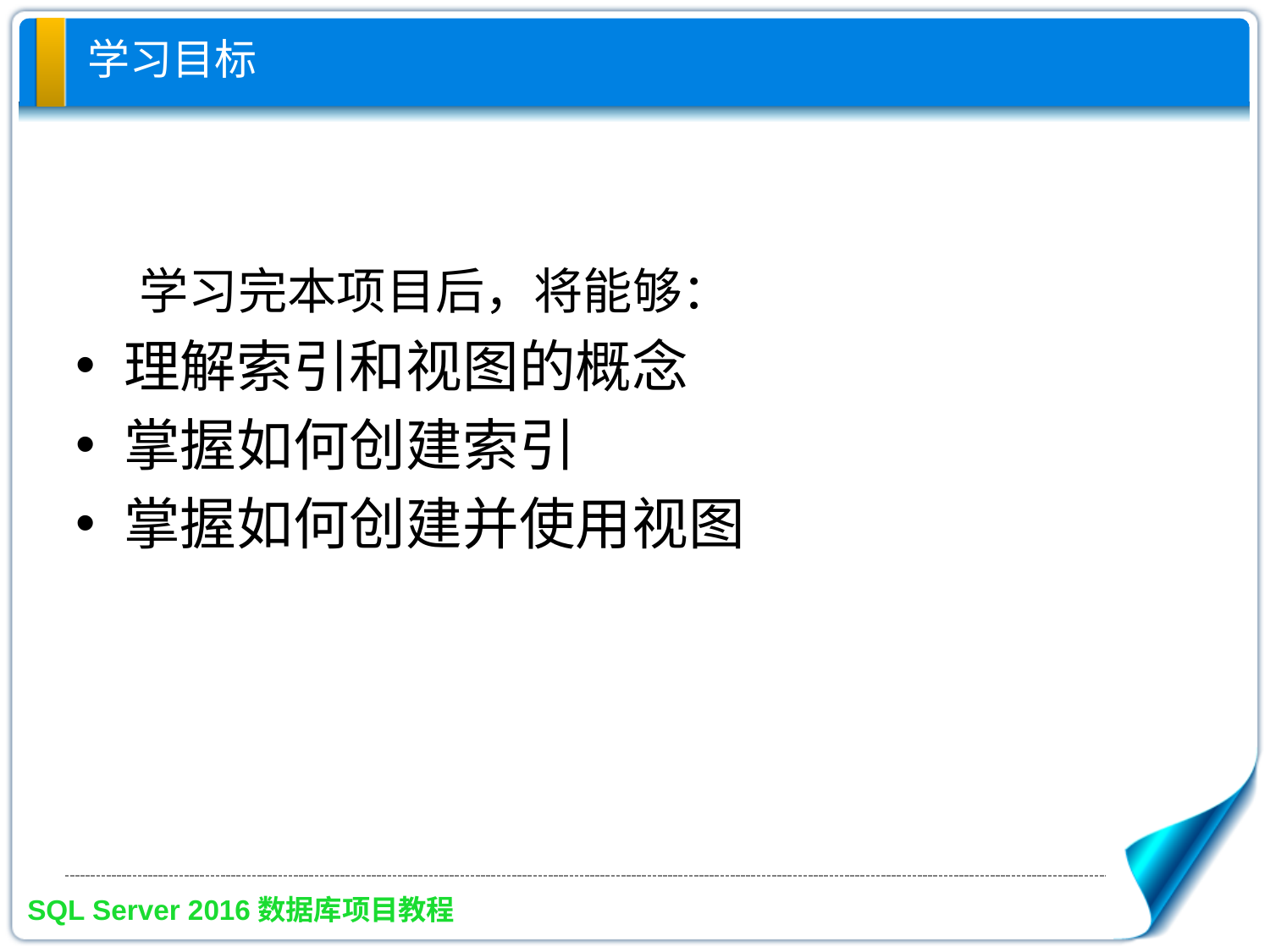

# 学习目标
学习完本项目后，将能够：
理解索引和视图的概念
掌握如何创建索引
掌握如何创建并使用视图